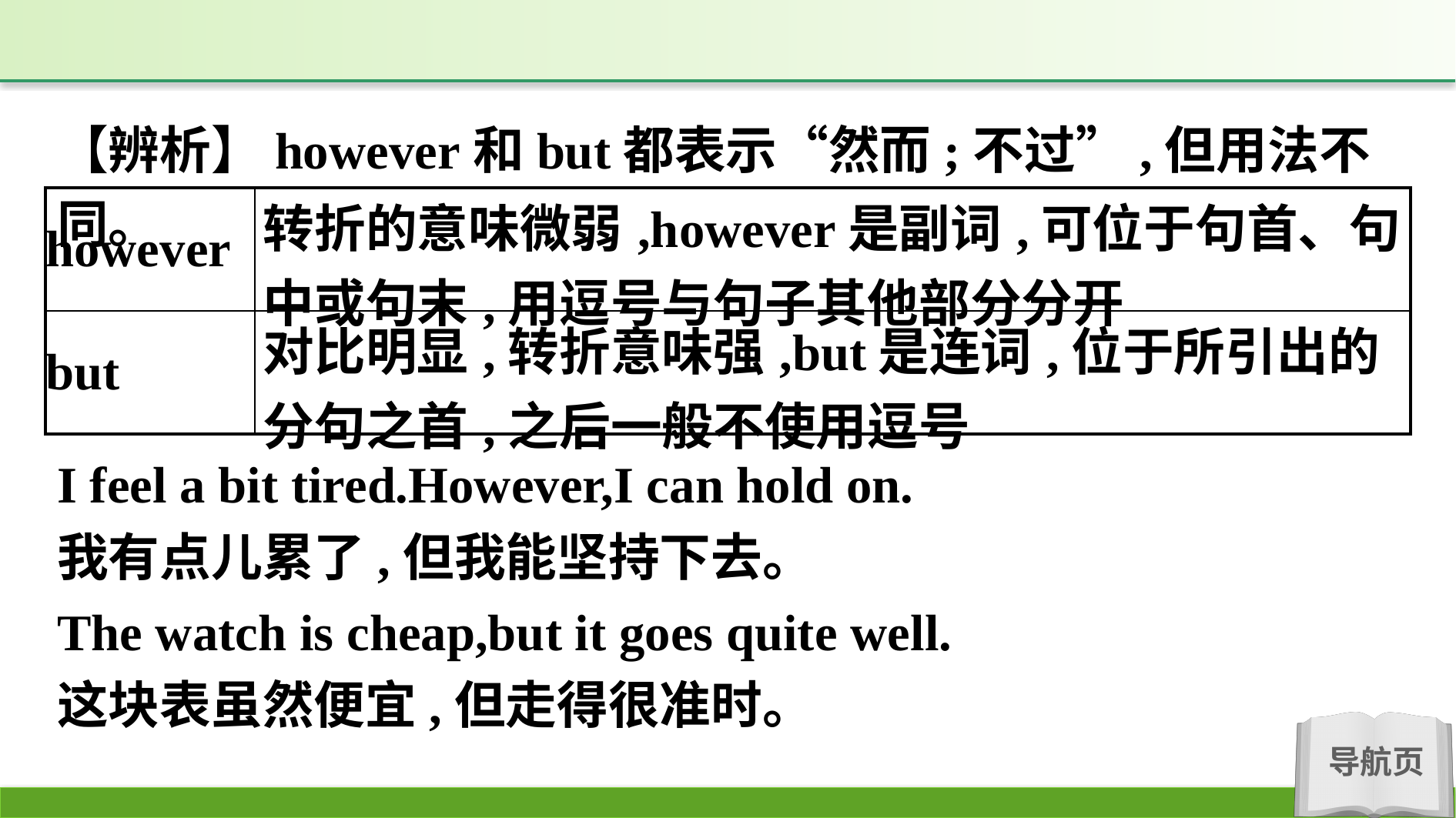

【辨析】however和but都表示“然而;不过”,但用法不同。
| however | 转折的意味微弱,however是副词,可位于句首、句中或句末,用逗号与句子其他部分分开 |
| --- | --- |
| but | 对比明显,转折意味强,but是连词,位于所引出的分句之首,之后一般不使用逗号 |
I feel a bit tired.However,I can hold on.
我有点儿累了,但我能坚持下去。
The watch is cheap,but it goes quite well.
这块表虽然便宜,但走得很准时。